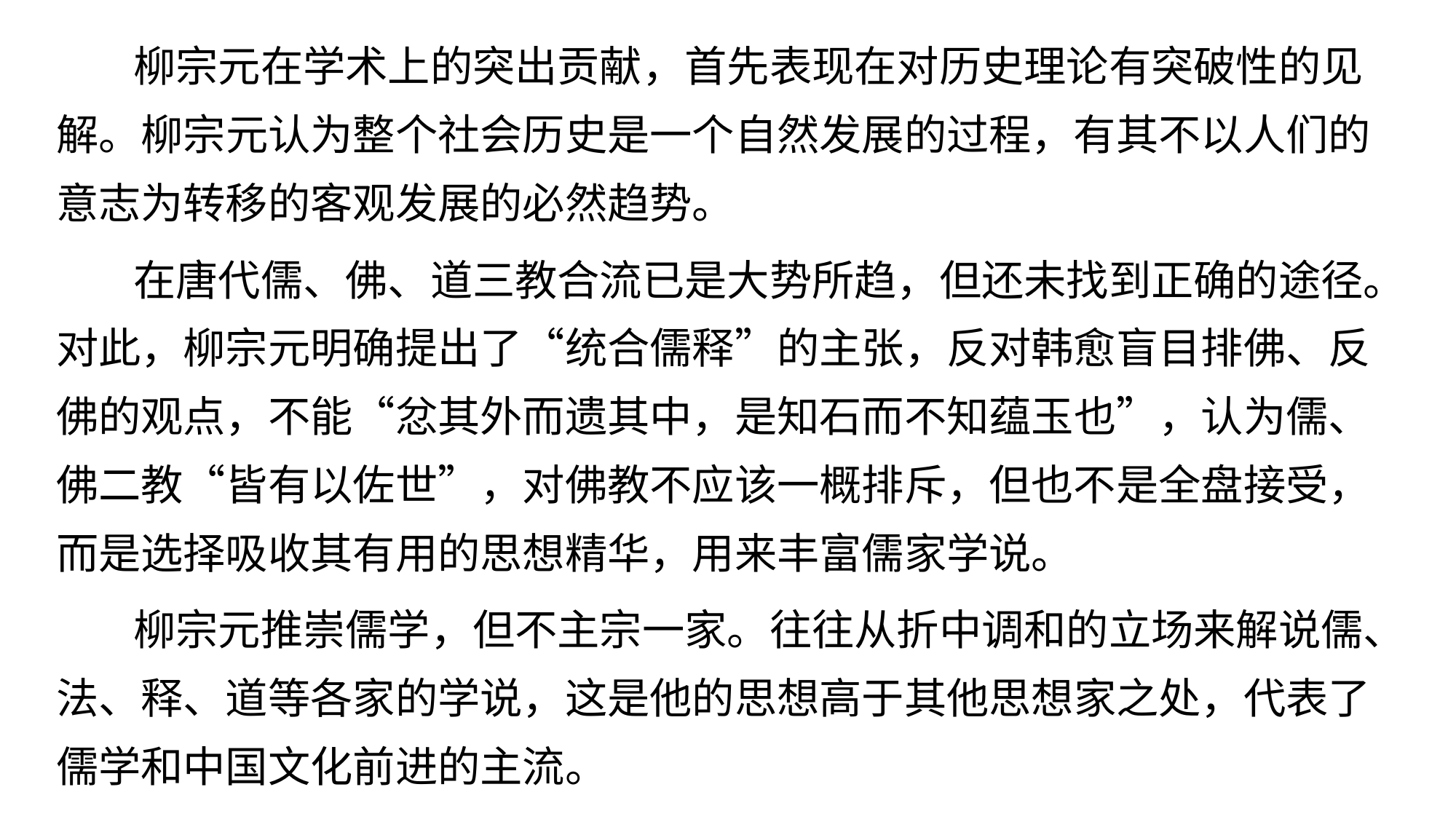

柳宗元在学术上的突出贡献，首先表现在对历史理论有突破性的见解。柳宗元认为整个社会历史是一个自然发展的过程，有其不以人们的意志为转移的客观发展的必然趋势。
在唐代儒、佛、道三教合流已是大势所趋，但还未找到正确的途径。对此，柳宗元明确提出了“统合儒释”的主张，反对韩愈盲目排佛、反佛的观点，不能“忿其外而遗其中，是知石而不知蕴玉也”，认为儒、佛二教“皆有以佐世”，对佛教不应该一概排斥，但也不是全盘接受，而是选择吸收其有用的思想精华，用来丰富儒家学说。
柳宗元推崇儒学，但不主宗一家。往往从折中调和的立场来解说儒、法、释、道等各家的学说，这是他的思想高于其他思想家之处，代表了儒学和中国文化前进的主流。